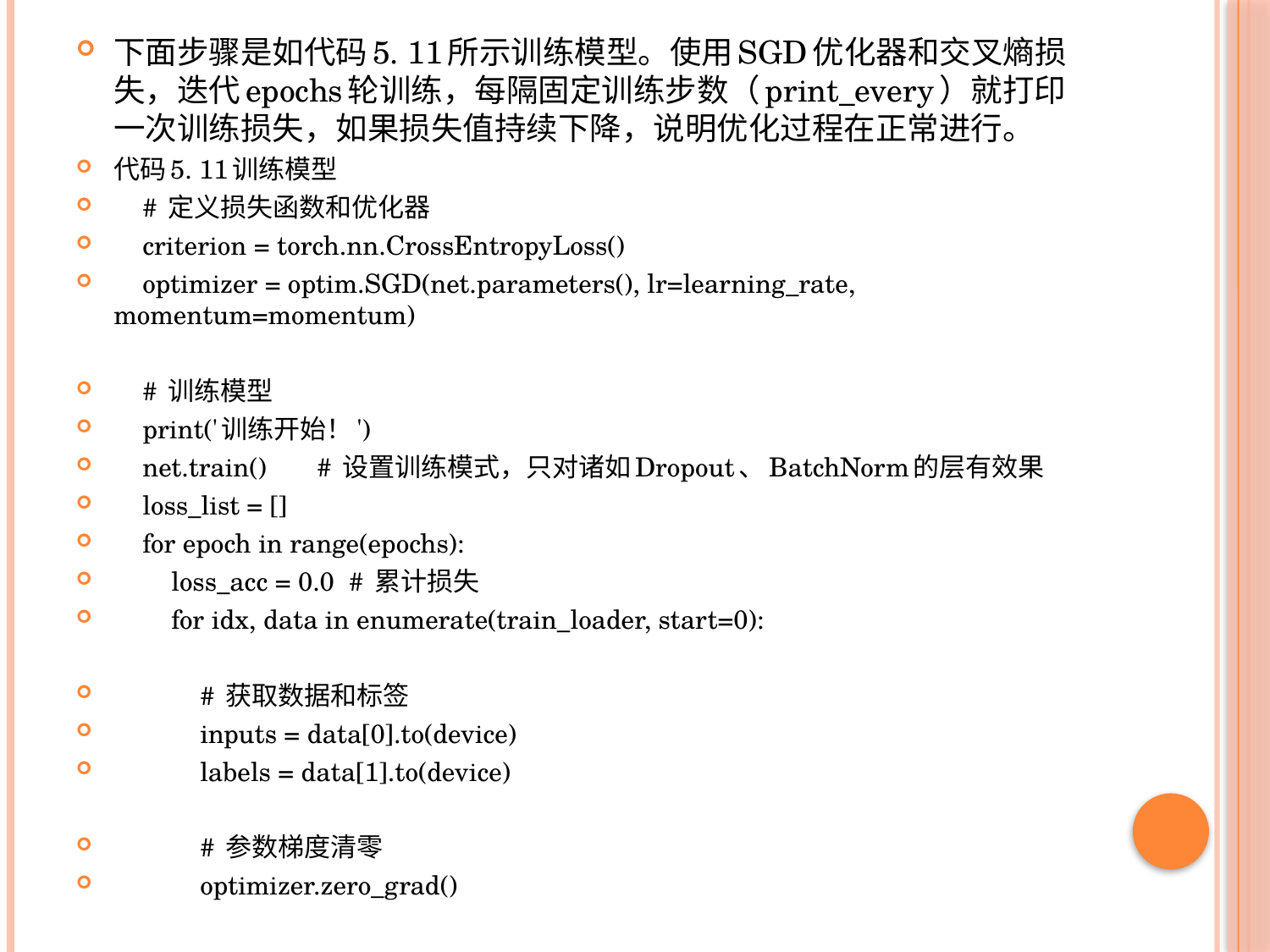

下面步骤是如代码5. 11所示训练模型。使用SGD优化器和交叉熵损失，迭代epochs轮训练，每隔固定训练步数（print_every）就打印一次训练损失，如果损失值持续下降，说明优化过程在正常进行。
代码5. 11训练模型
    # 定义损失函数和优化器
    criterion = torch.nn.CrossEntropyLoss()
    optimizer = optim.SGD(net.parameters(), lr=learning_rate, momentum=momentum)

    # 训练模型
    print('训练开始！')
    net.train()       # 设置训练模式，只对诸如Dropout、BatchNorm的层有效果
    loss_list = []
    for epoch in range(epochs):
        loss_acc = 0.0  # 累计损失
        for idx, data in enumerate(train_loader, start=0):

            # 获取数据和标签
            inputs = data[0].to(device)
            labels = data[1].to(device)

            # 参数梯度清零
            optimizer.zero_grad()